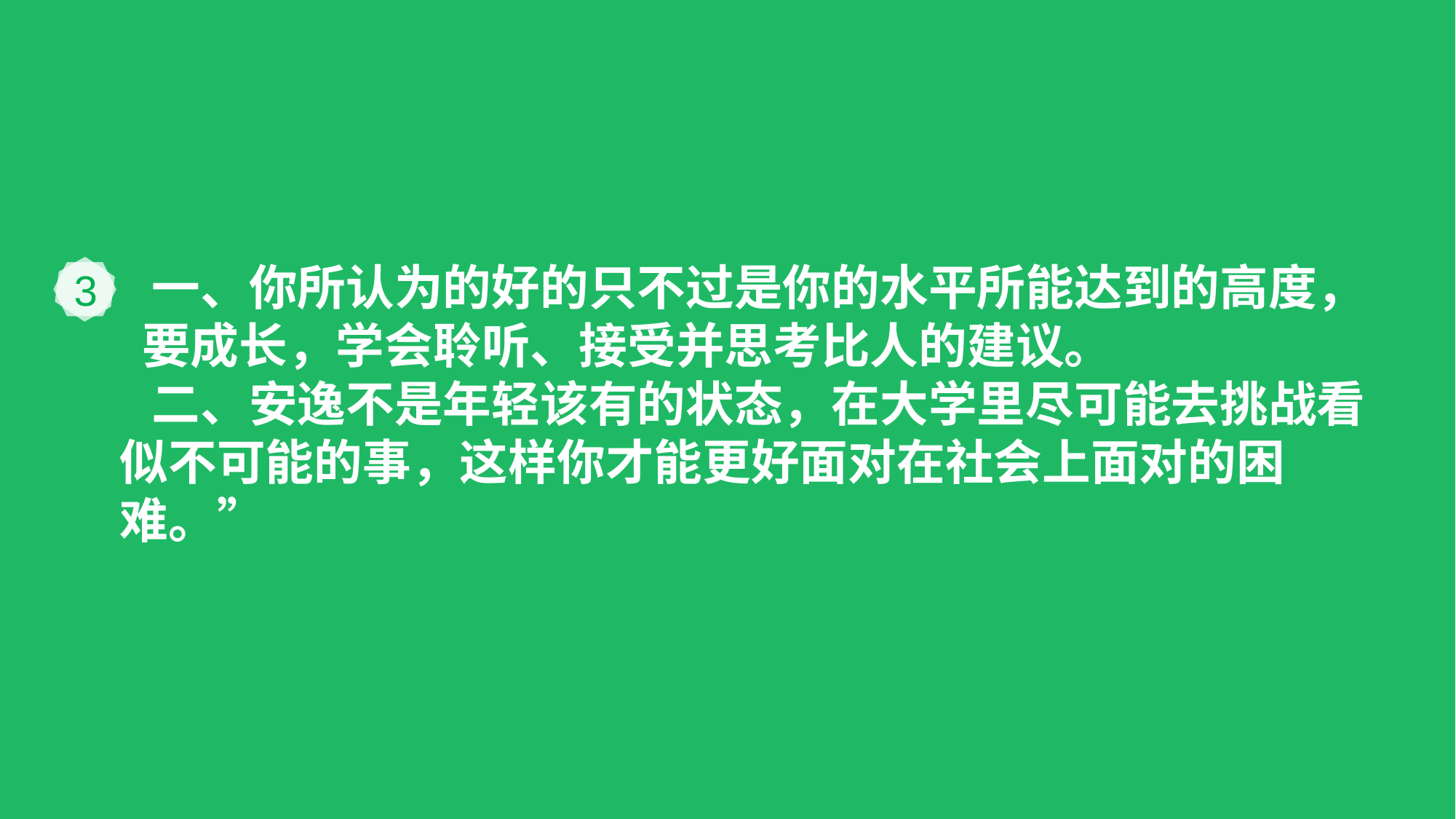

一、你所认为的好的只不过是你的水平所能达到的高度，   要成长，学会聆听、接受并思考比人的建议。
二、安逸不是年轻该有的状态，在大学里尽可能去挑战看似不可能的事，这样你才能更好面对在社会上面对的困难。”
3